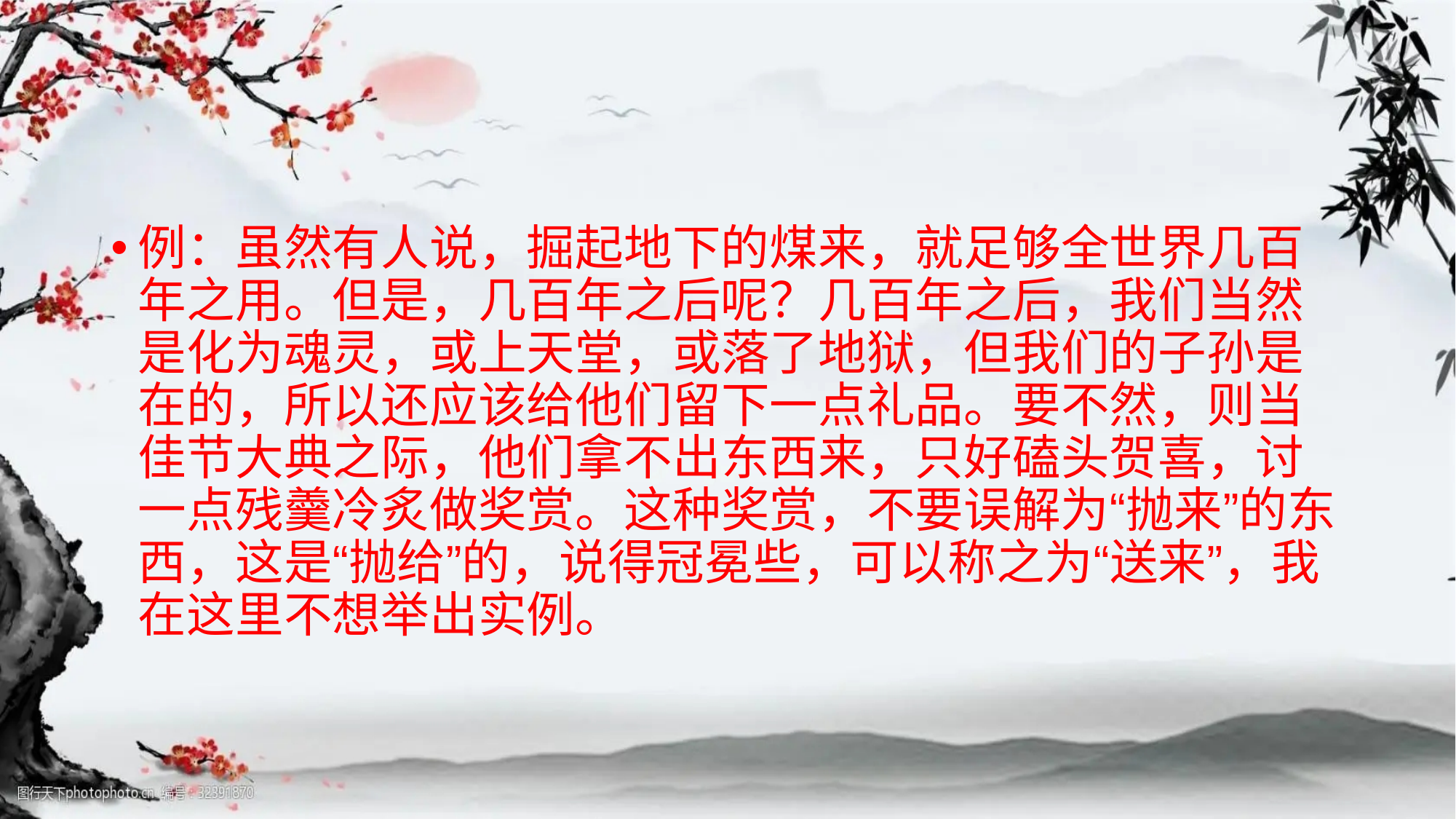

#
例：虽然有人说，掘起地下的煤来，就足够全世界几百年之用。但是，几百年之后呢？几百年之后，我们当然是化为魂灵，或上天堂，或落了地狱，但我们的子孙是在的，所以还应该给他们留下一点礼品。要不然，则当佳节大典之际，他们拿不出东西来，只好磕头贺喜，讨一点残羹冷炙做奖赏。这种奖赏，不要误解为“抛来”的东西，这是“抛给”的，说得冠冕些，可以称之为“送来”，我在这里不想举出实例。